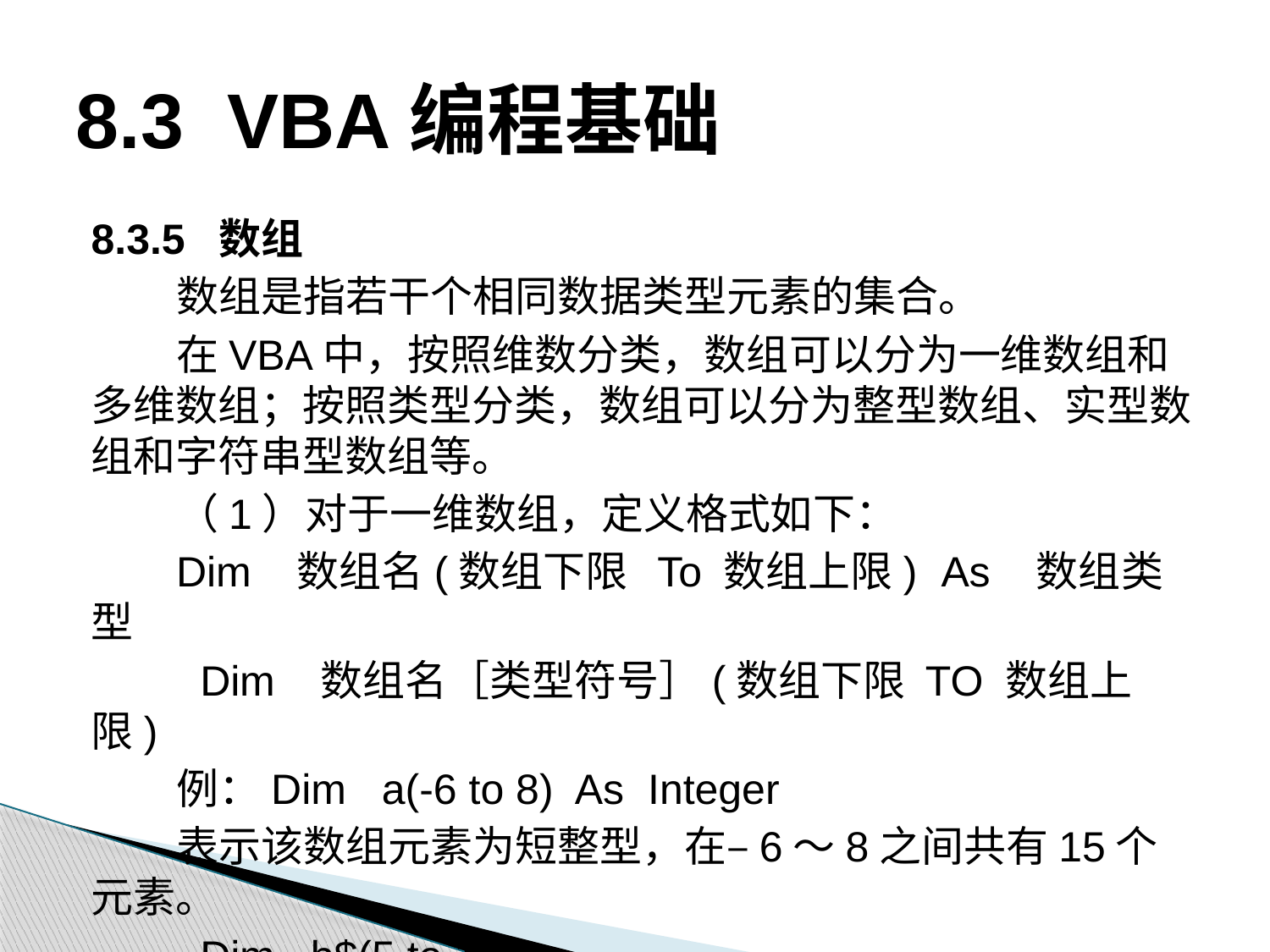

# 8.3  VBA编程基础
8.3.5  数组
数组是指若干个相同数据类型元素的集合。
在VBA中，按照维数分类，数组可以分为一维数组和多维数组；按照类型分类，数组可以分为整型数组、实型数组和字符串型数组等。
（1）对于一维数组，定义格式如下：
Dim   数组名(数组下限  To 数组上限)  As   数组类型
  Dim   数组名［类型符号］(数组下限 TO 数组上限)
例：Dim   a(-6 to 8)  As  Integer
表示该数组元素为短整型，在–6～8之间共有15个元素。
  Dim   b$(5 to 15)
表示该数组元素为字符串型，在5～15之间共有11个元素。